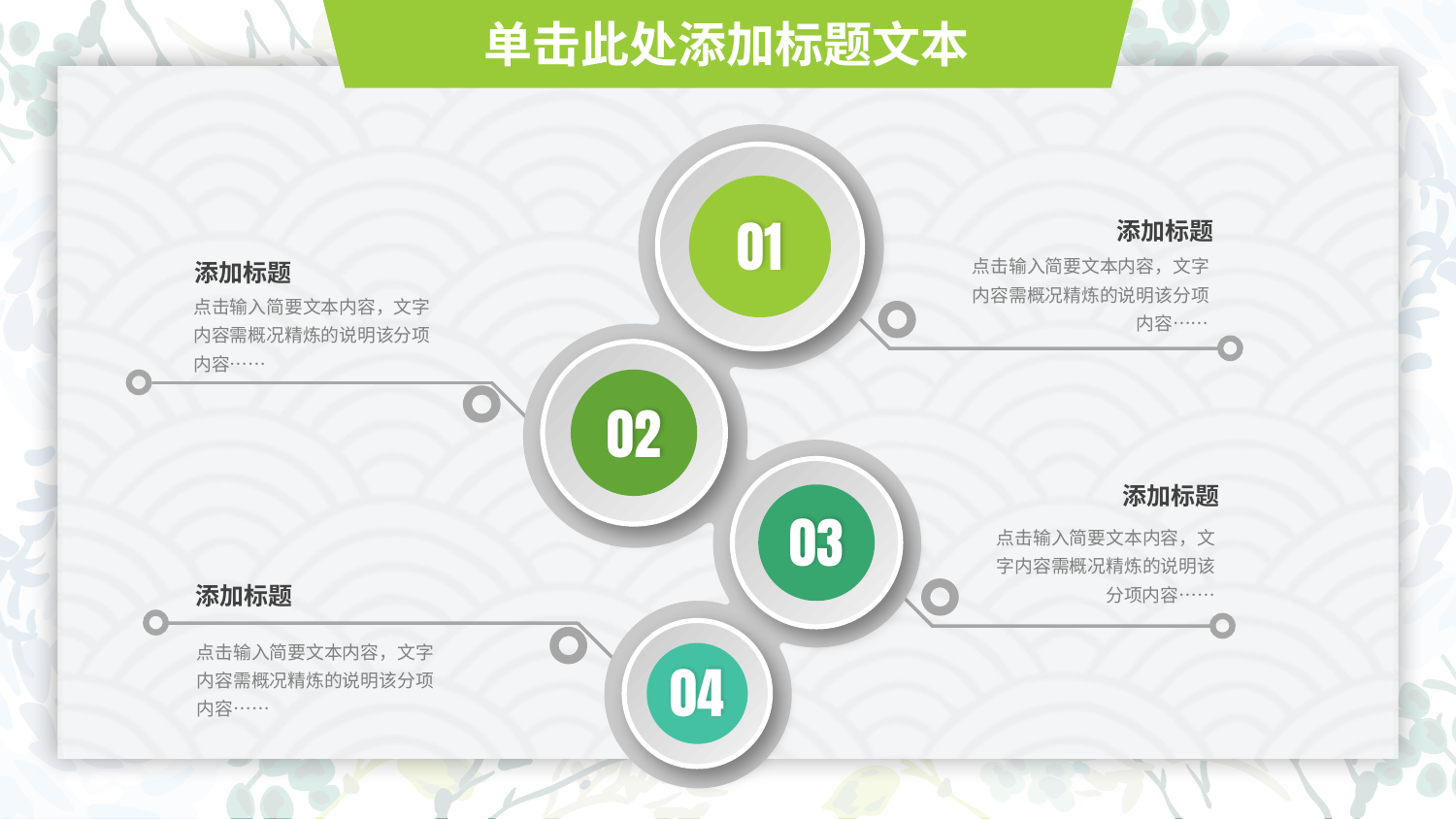

单击此处添加标题文本

01
添加标题
点击输入简要文本内容，文字内容需概况精炼的说明该分项内容……
添加标题
点击输入简要文本内容，文字内容需概况精炼的说明该分项内容……

02

03
添加标题
点击输入简要文本内容，文字内容需概况精炼的说明该分项内容……
添加标题

04

点击输入简要文本内容，文字内容需概况精炼的说明该分项内容……